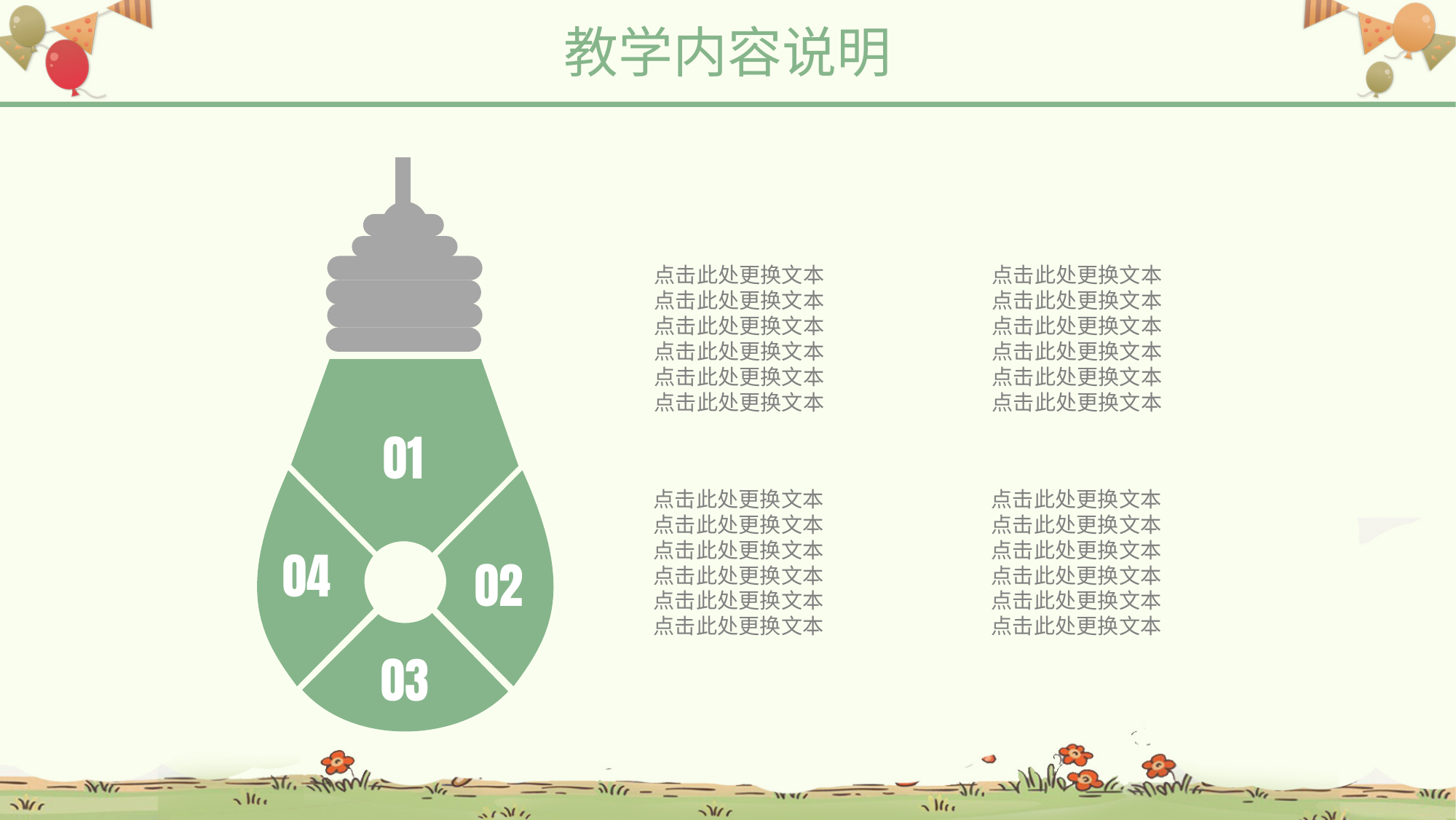

教学内容说明

01

04
02

03
点击此处更换文本
点击此处更换文本
点击此处更换文本
点击此处更换文本
点击此处更换文本
点击此处更换文本

点击此处更换文本
点击此处更换文本
点击此处更换文本
点击此处更换文本
点击此处更换文本
点击此处更换文本

点击此处更换文本
点击此处更换文本
点击此处更换文本
点击此处更换文本
点击此处更换文本
点击此处更换文本

点击此处更换文本
点击此处更换文本
点击此处更换文本
点击此处更换文本
点击此处更换文本
点击此处更换文本